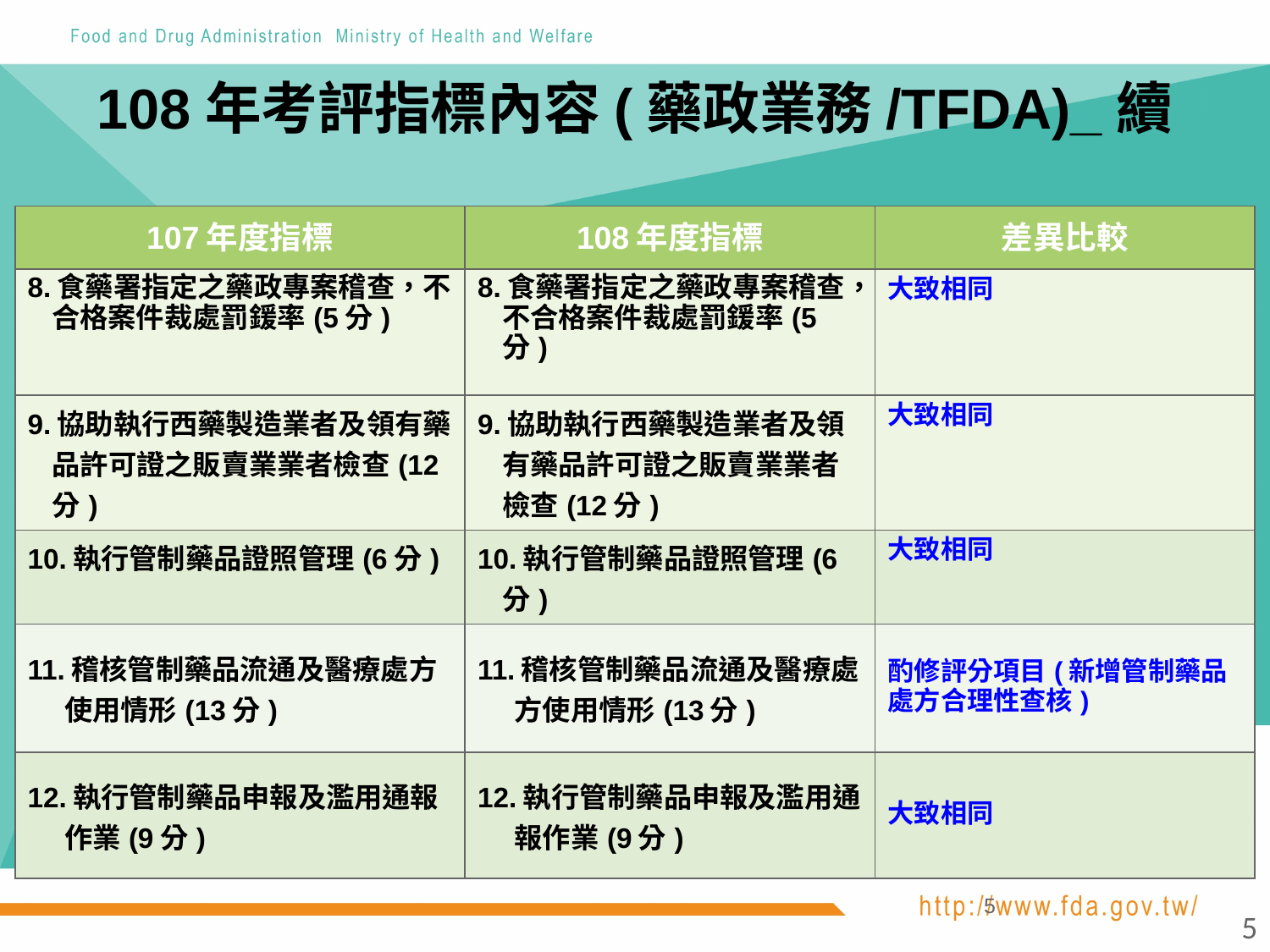

# 108年考評指標內容(藥政業務/TFDA)_續
| 107年度指標 | 108年度指標 | 差異比較 |
| --- | --- | --- |
| 8.食藥署指定之藥政專案稽查，不合格案件裁處罰鍰率(5分) | 8.食藥署指定之藥政專案稽查，不合格案件裁處罰鍰率(5分) | 大致相同 |
| 9.協助執行西藥製造業者及領有藥品許可證之販賣業業者檢查(12分) | 9.協助執行西藥製造業者及領有藥品許可證之販賣業業者檢查(12分) | 大致相同 |
| 10.執行管制藥品證照管理(6分) | 10.執行管制藥品證照管理(6分) | 大致相同 |
| 11.稽核管制藥品流通及醫療處方使用情形(13分) | 11.稽核管制藥品流通及醫療處方使用情形(13分) | 酌修評分項目(新增管制藥品處方合理性查核) |
| 12.執行管制藥品申報及濫用通報作業(9分) | 12.執行管制藥品申報及濫用通報作業(9分) | 大致相同 |
5